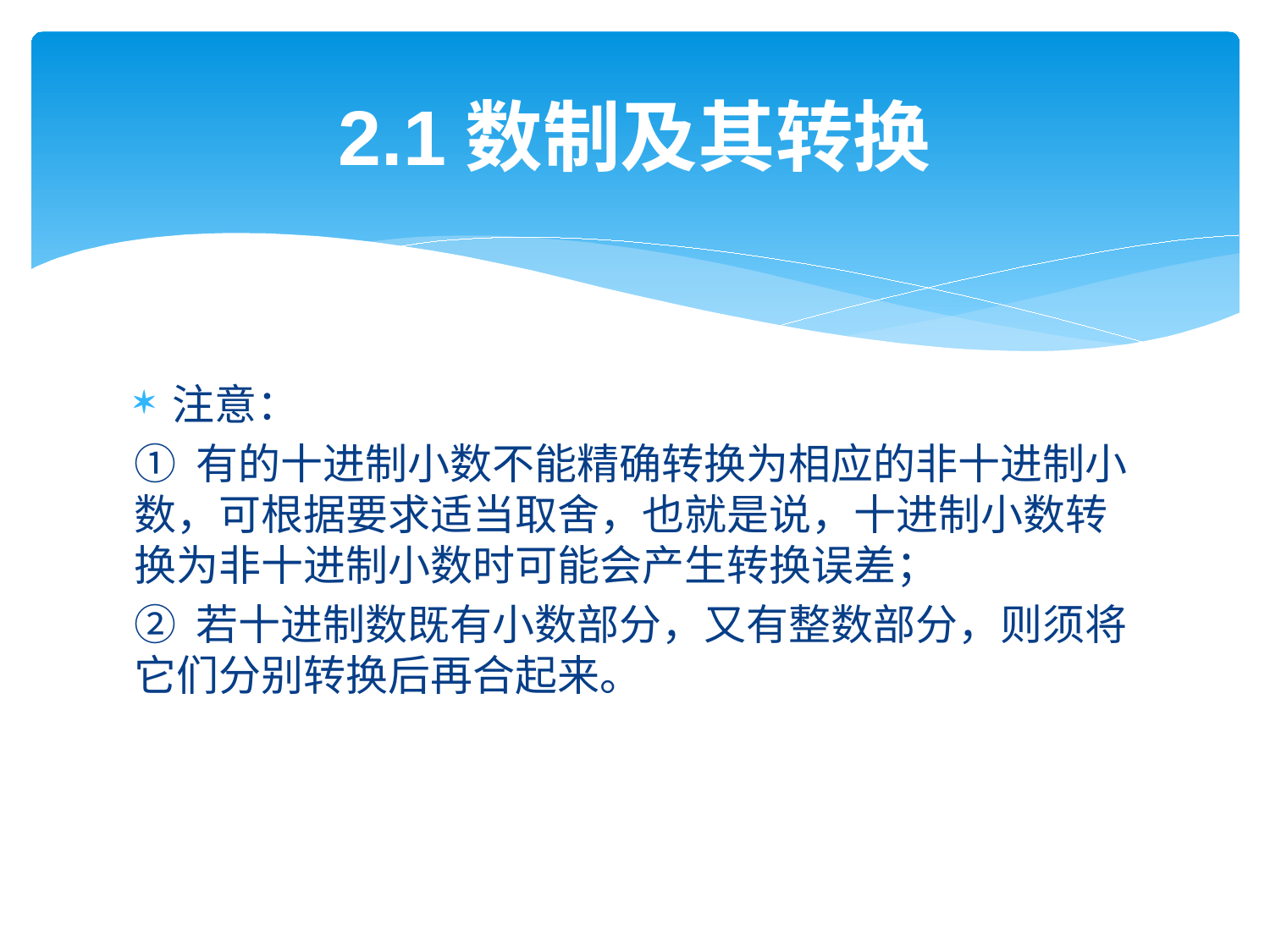

# 2.1数制及其转换
注意：
① 有的十进制小数不能精确转换为相应的非十进制小数，可根据要求适当取舍，也就是说，十进制小数转换为非十进制小数时可能会产生转换误差；
② 若十进制数既有小数部分，又有整数部分，则须将它们分别转换后再合起来。